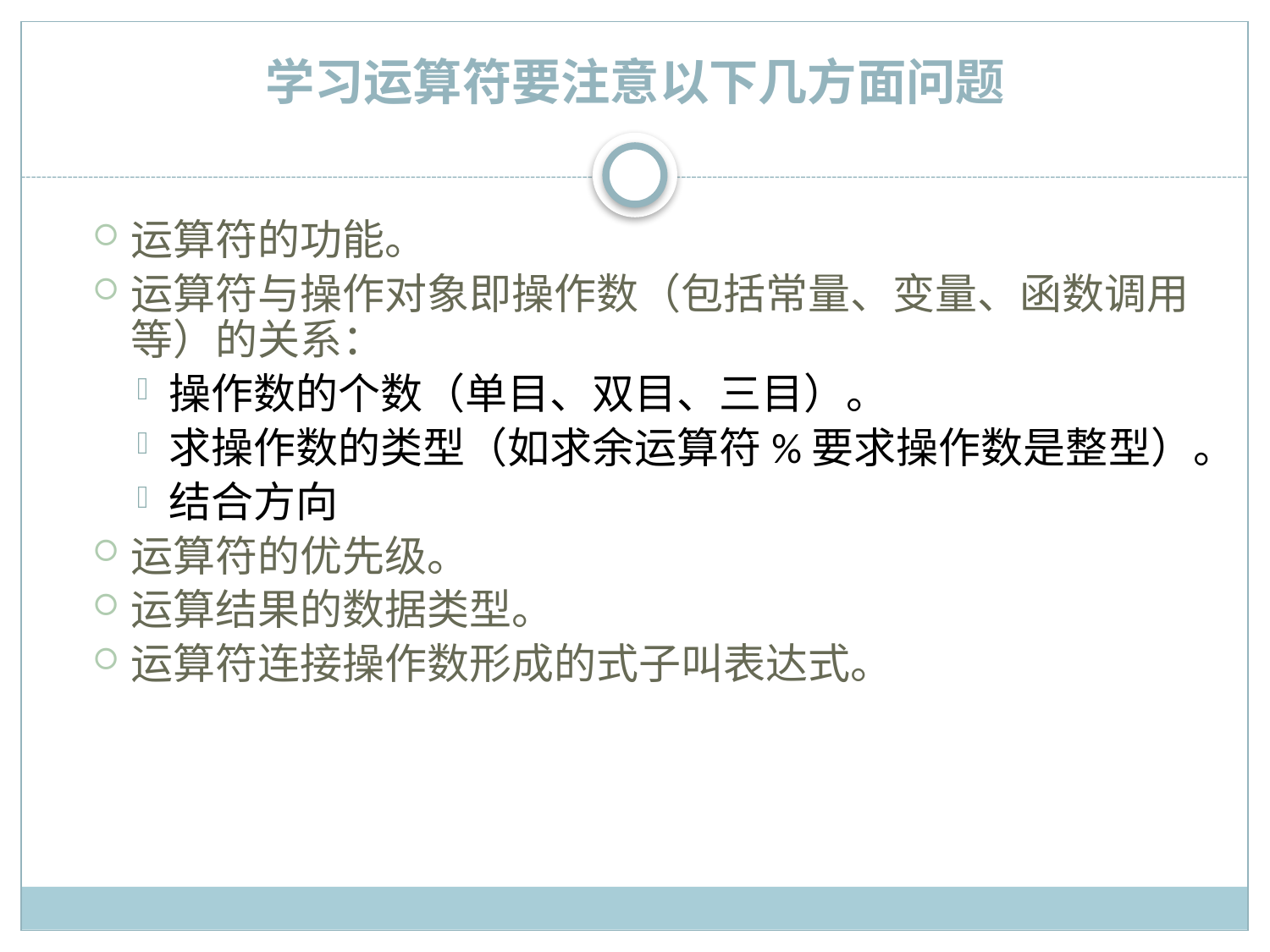

# 学习运算符要注意以下几方面问题
运算符的功能。
运算符与操作对象即操作数（包括常量、变量、函数调用等）的关系：
操作数的个数（单目、双目、三目）。
求操作数的类型（如求余运算符%要求操作数是整型）。
结合方向
运算符的优先级。
运算结果的数据类型。
运算符连接操作数形成的式子叫表达式。